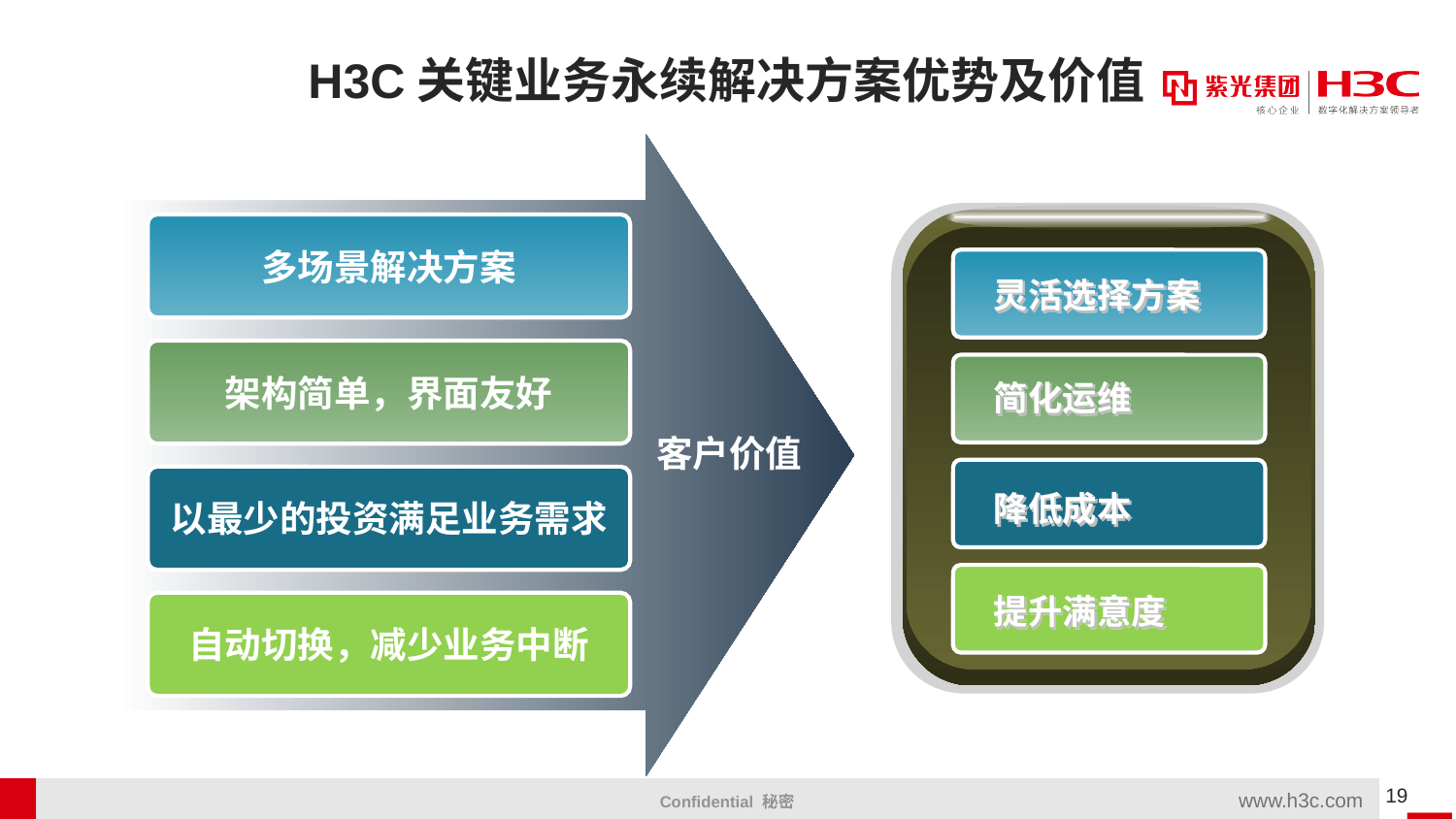

H3C关键业务永续解决方案优势及价值

多场景解决方案

灵活选择方案
架构简单，界面友好

客户价值
简化运维

以最少的投资满足业务需求
降低成本

自动切换，减少业务中断
提升满意度